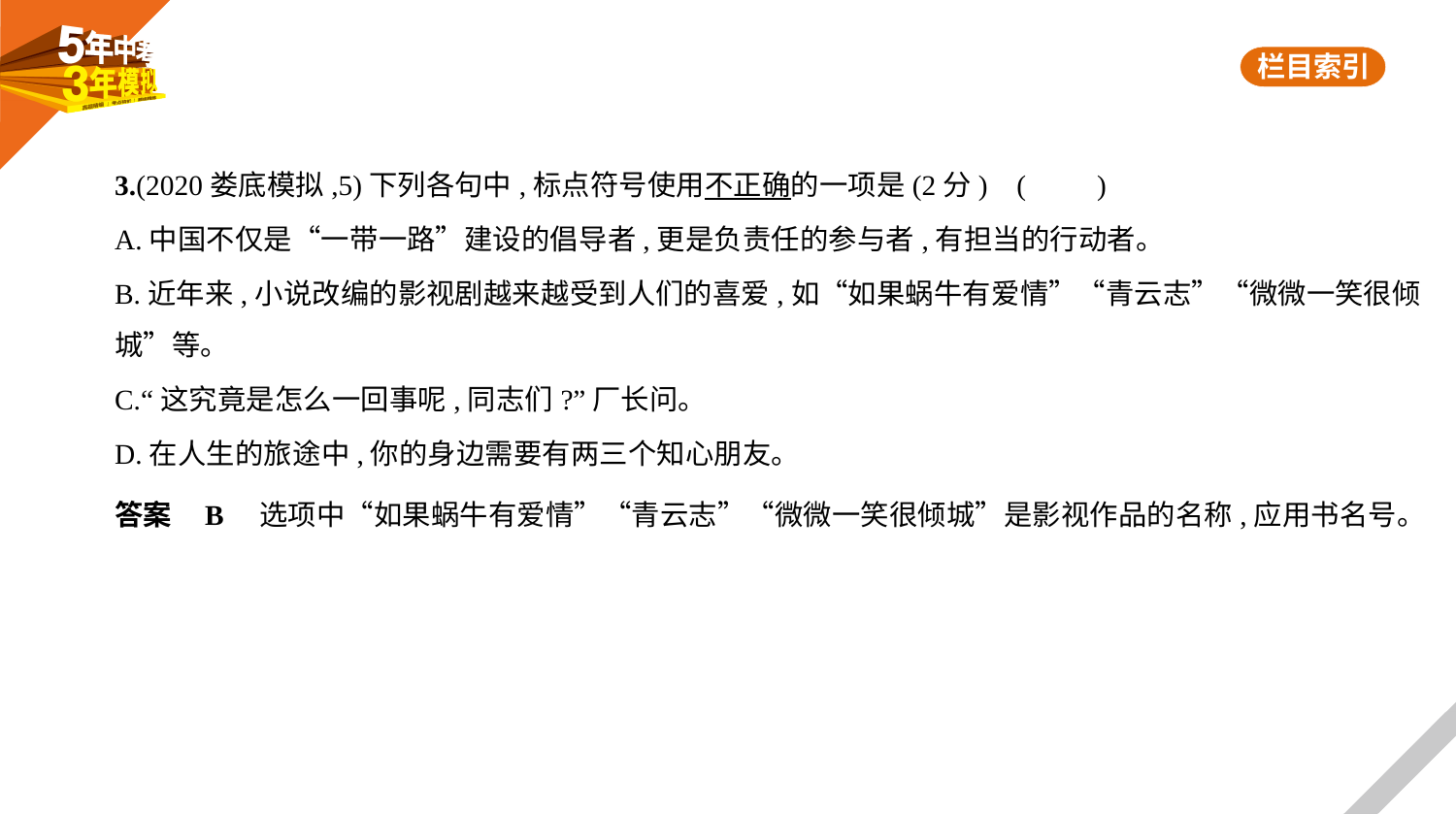

3.(2020娄底模拟,5)下列各句中,标点符号使用不正确的一项是(2分) (　　)
A.中国不仅是“一带一路”建设的倡导者,更是负责任的参与者,有担当的行动者。
B.近年来,小说改编的影视剧越来越受到人们的喜爱,如“如果蜗牛有爱情”“青云志”“微微一笑很倾
城”等。
C.“这究竟是怎么一回事呢,同志们?”厂长问。
D.在人生的旅途中,你的身边需要有两三个知心朋友。
答案    B　选项中“如果蜗牛有爱情”“青云志”“微微一笑很倾城”是影视作品的名称,应用书名号。